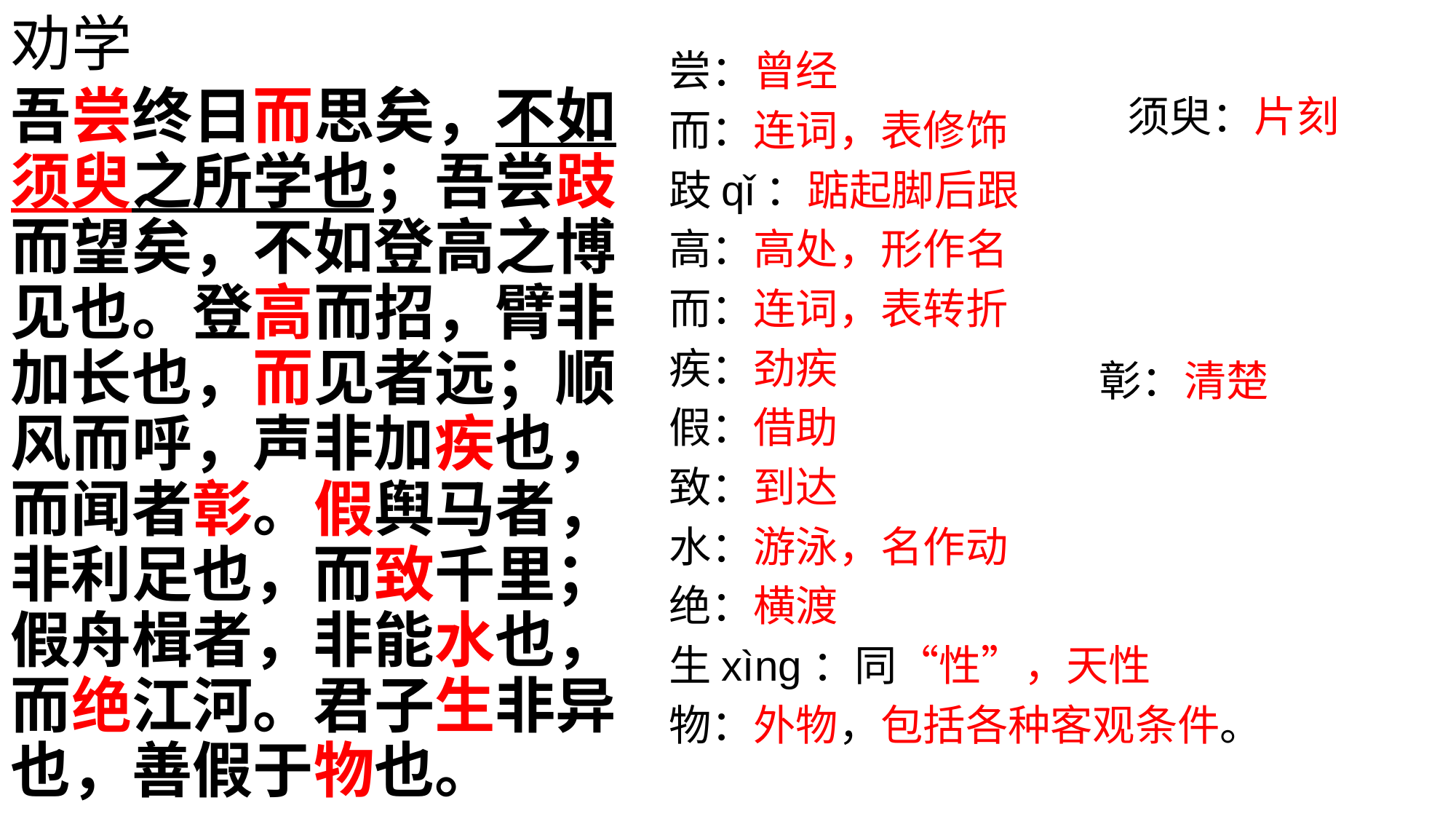

劝学
尝：曾经
而：连词，表修饰
跂qǐ：踮起脚后跟
高：高处，形作名
而：连词，表转折
疾：劲疾
假：借助
致：到达
水：游泳，名作动
绝：横渡
生xìng：同“性”，天性
物：外物，包括各种客观条件。
吾尝终日而思矣，不如须臾之所学也；吾尝跂而望矣，不如登高之博见也。登高而招，臂非加长也，而见者远；顺风而呼，声非加疾也，而闻者彰。假舆马者，非利足也，而致千里；假舟楫者，非能水也，而绝江河。君子生非异也，善假于物也。
须臾：片刻
彰：清楚